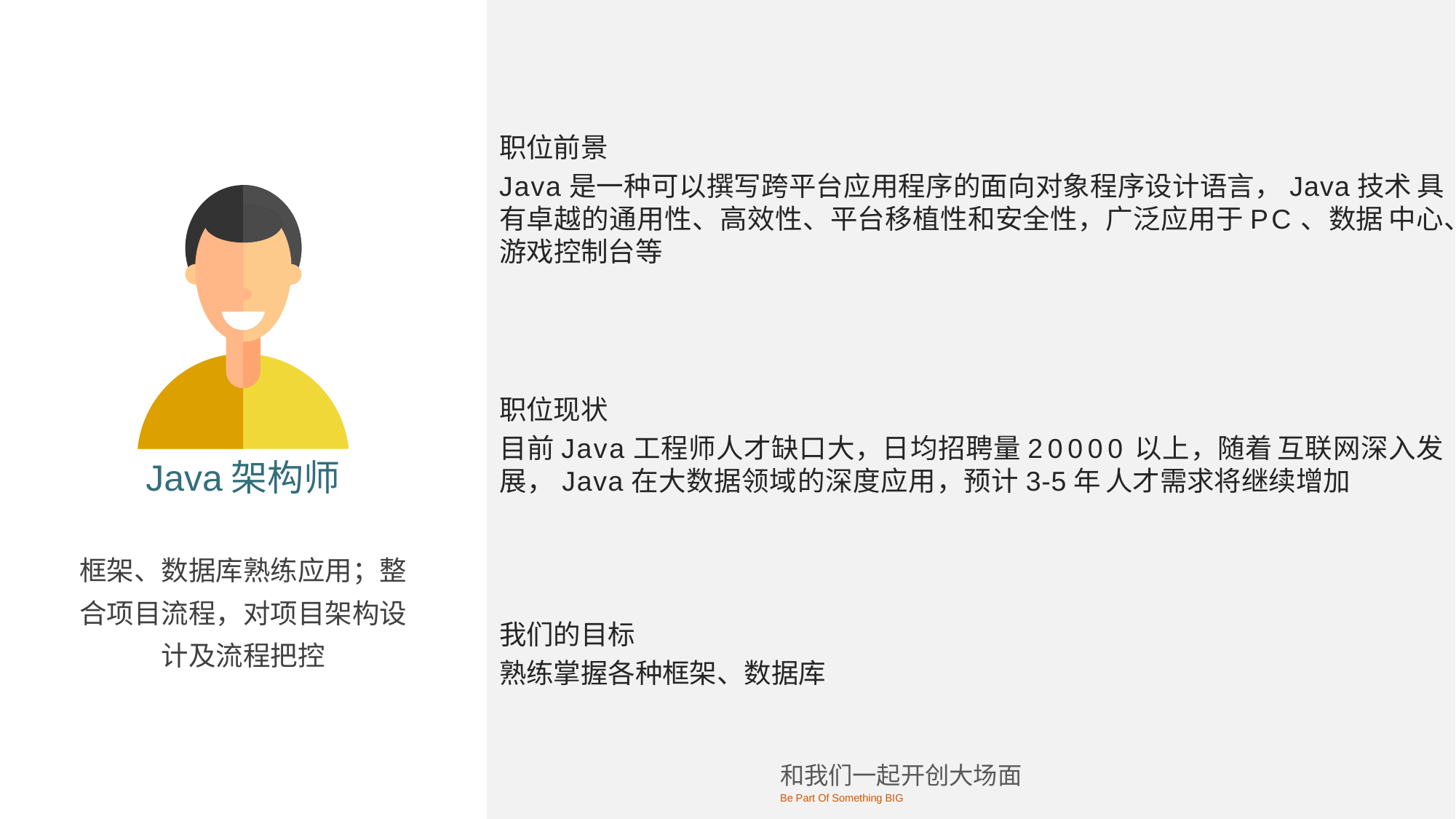

职位前景
Java是一种可以撰写跨平台应用程序的面向对象程序设计语言，Java技术 具有卓越的通用性、高效性、平台移植性和安全性，广泛应用于PC、数据 中心、游戏控制台等

职位现状
目前Java工程师人才缺口大，日均招聘量20000以上，随着 互联网深入发展，Java在大数据领域的深度应用，预计3-5年 人才需求将继续增加

我们的目标
熟练掌握各种框架、数据库

Java架构师
框架、数据库熟练应用；整合项目流程，对项目架构设计及流程把控
和我们一起开创大场面
Be Part Of Something BIG